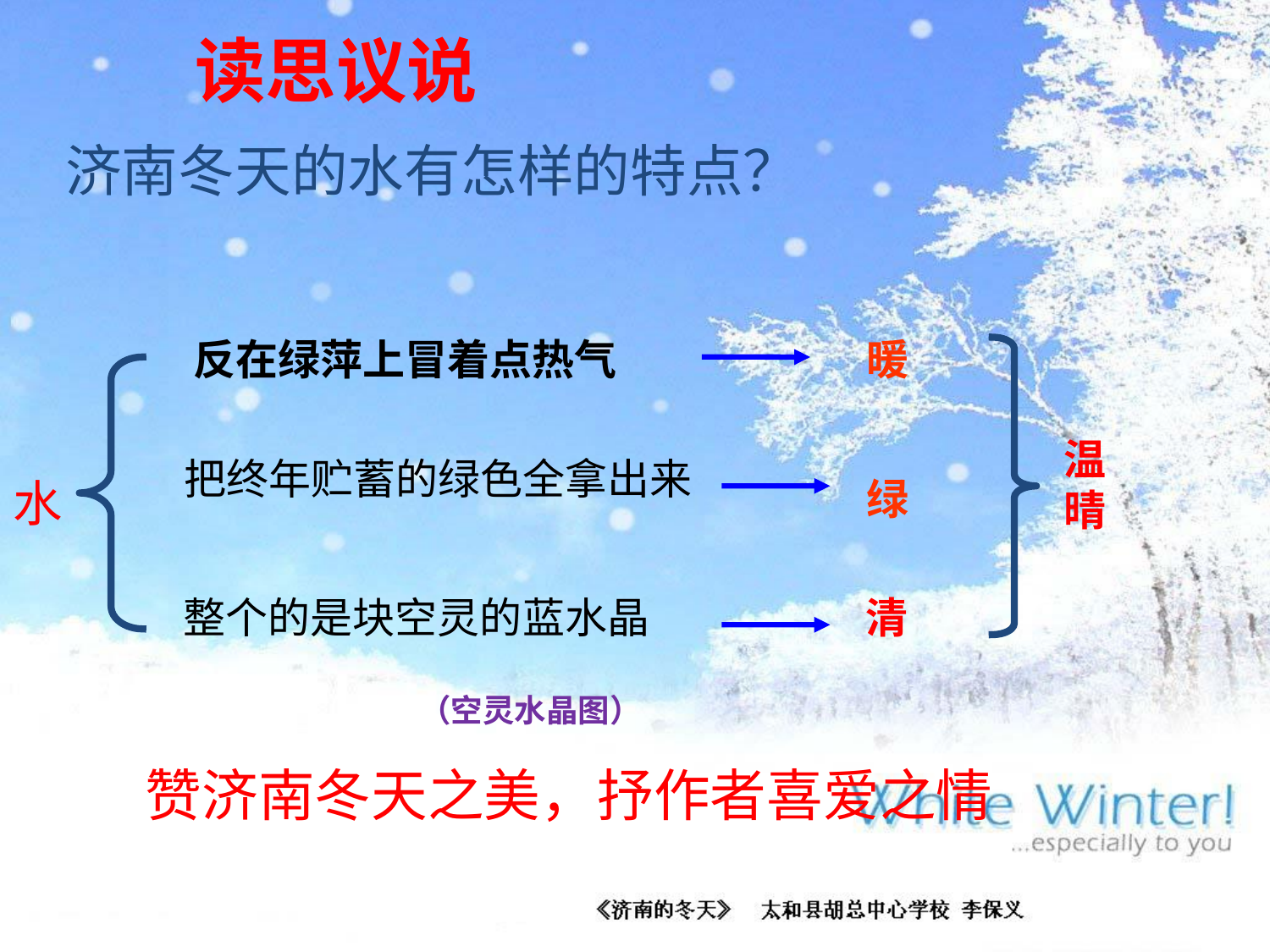

# 读思议说
济南冬天的水有怎样的特点？
反在绿萍上冒着点热气
暖

温晴
把终年贮蓄的绿色全拿出来
水
绿

整个的是块空灵的蓝水晶
清

（空灵水晶图）
赞济南冬天之美，抒作者喜爱之情